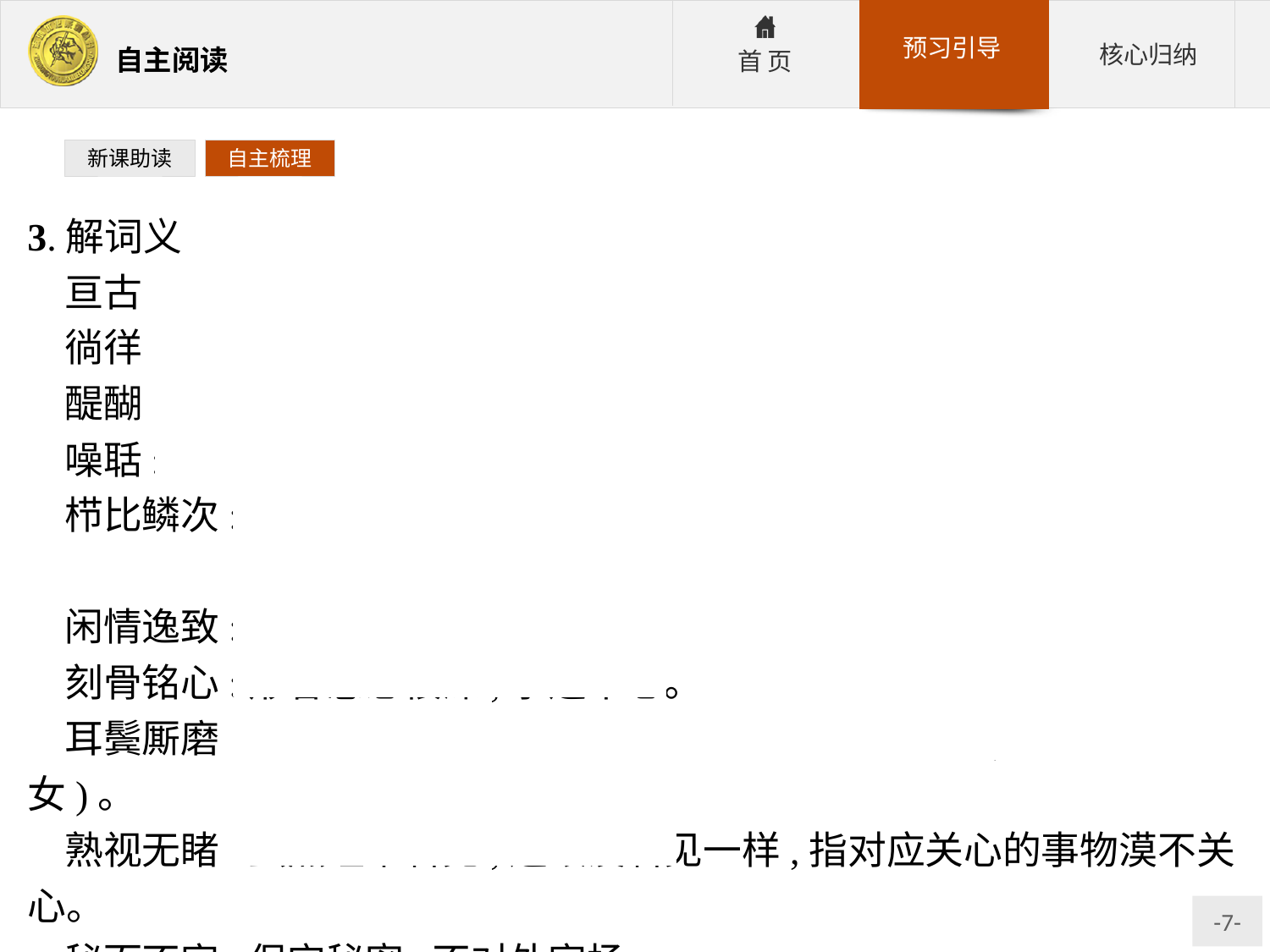

新课助读
自主梳理
3.解词义
亘古:整个古代。
徜徉:闲游;安闲自在地步行。
醍醐:古代指从牛奶中提炼出来的精华,佛教比喻最高的佛法。
噪聒:声音杂乱;吵闹。
栉比鳞次:像梳子的齿和鱼鳞一样,一个挨着一个地排列着,多形容房屋等密集。
闲情逸致:闲适的情致。
刻骨铭心:形容感念很深,永远不忘。
耳鬓厮磨:两人的耳朵和鬓发互相接触,形容亲密相处(多指小儿女)。
熟视无睹:虽然经常看见,还跟没看见一样,指对应关心的事物漠不关心。
秘而不宣:保守秘密,不对外宣扬。